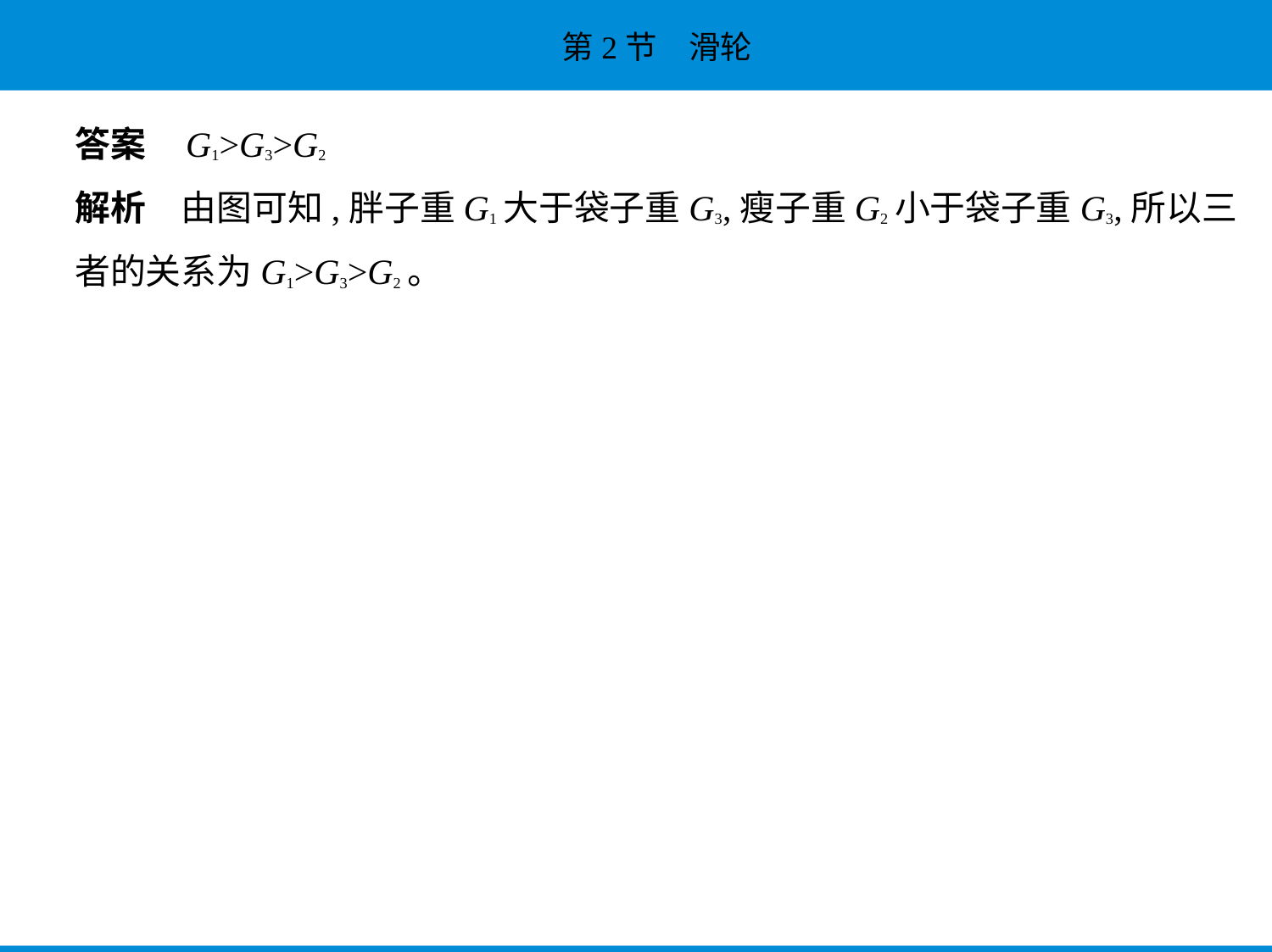

答案    G1>G3>G2
解析　由图可知,胖子重G1大于袋子重G3,瘦子重G2小于袋子重G3,所以三
者的关系为G1>G3>G2。